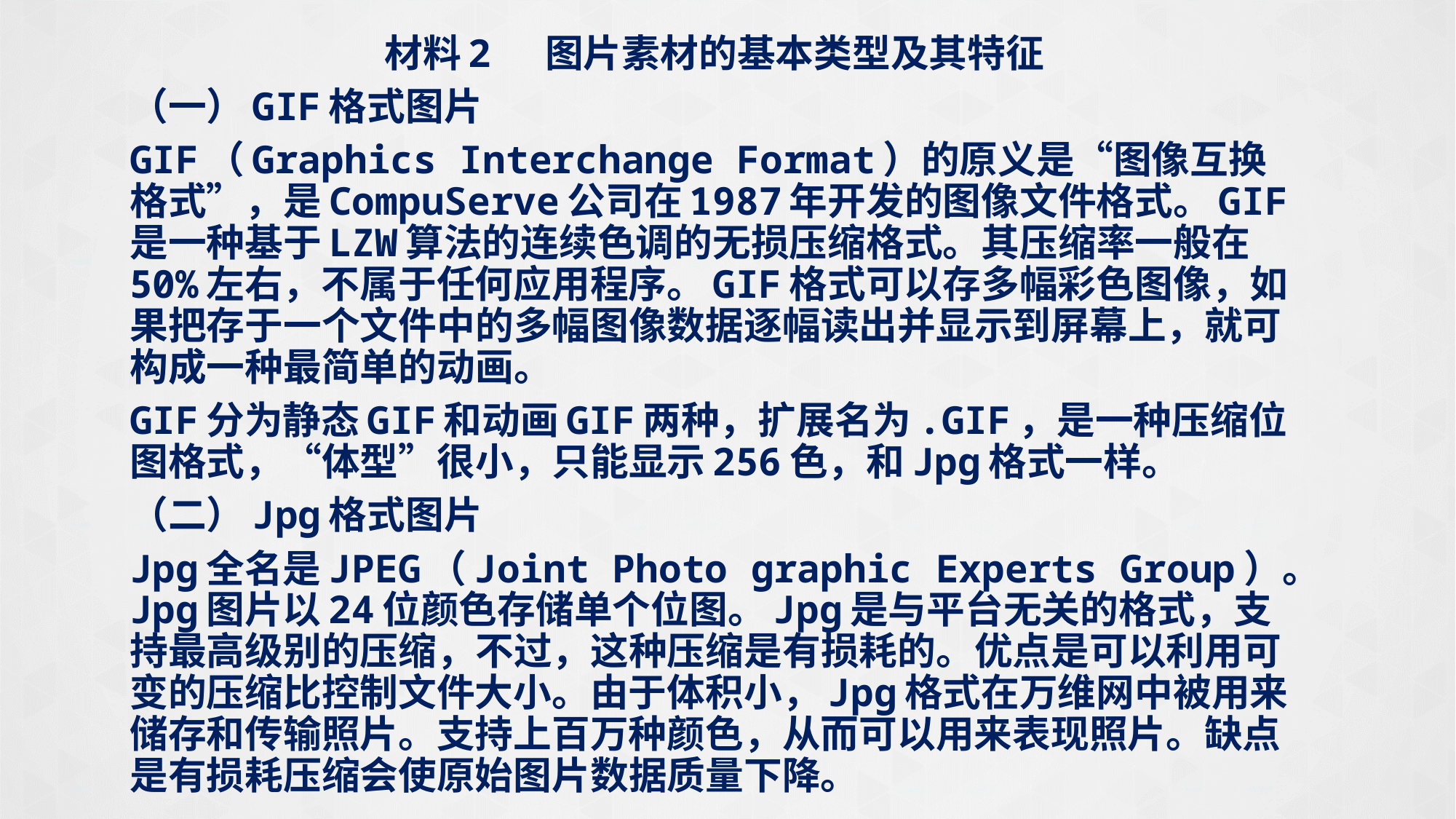

材料2  图片素材的基本类型及其特征
（一）GIF格式图片
GIF（Graphics Interchange Format）的原义是“图像互换格式”，是CompuServe公司在1987年开发的图像文件格式。GIF是一种基于LZW算法的连续色调的无损压缩格式。其压缩率一般在50%左右，不属于任何应用程序。GIF格式可以存多幅彩色图像，如果把存于一个文件中的多幅图像数据逐幅读出并显示到屏幕上，就可构成一种最简单的动画。
GIF分为静态GIF和动画GIF两种，扩展名为.GIF，是一种压缩位图格式，“体型”很小，只能显示256色，和Jpg格式一样。
（二）Jpg格式图片
Jpg全名是JPEG（Joint Photo graphic Experts Group）。Jpg图片以24位颜色存储单个位图。Jpg是与平台无关的格式，支持最高级别的压缩，不过，这种压缩是有损耗的。优点是可以利用可变的压缩比控制文件大小。由于体积小，Jpg格式在万维网中被用来储存和传输照片。支持上百万种颜色，从而可以用来表现照片。缺点是有损耗压缩会使原始图片数据质量下降。